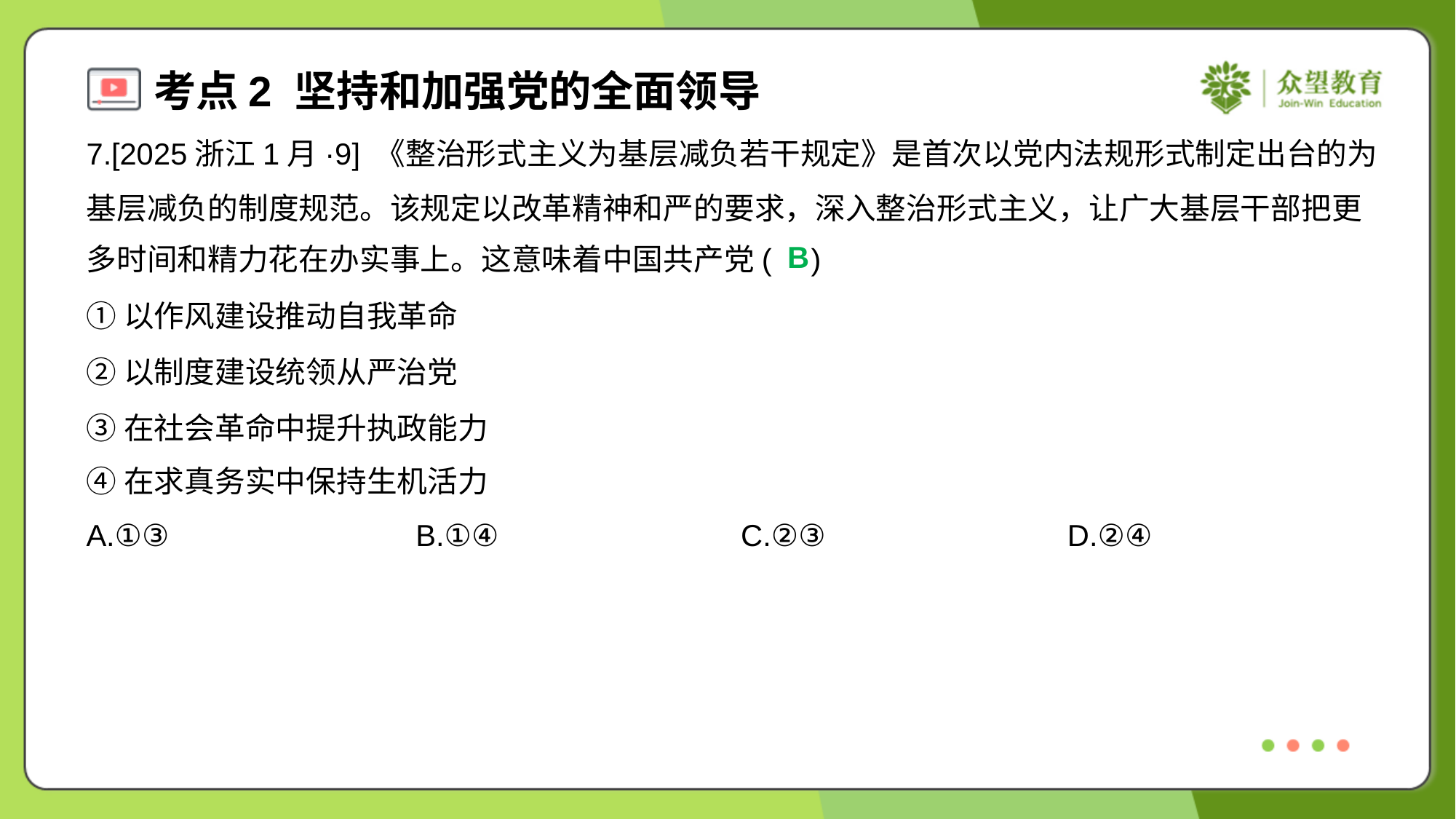

7.[2025浙江1月·9] 《整治形式主义为基层减负若干规定》是首次以党内法规形式制定出台的为
基层减负的制度规范。该规定以改革精神和严的要求，深入整治形式主义，让广大基层干部把更
多时间和精力花在办实事上。这意味着中国共产党(     )
B
①以作风建设推动自我革命
②以制度建设统领从严治党
③在社会革命中提升执政能力
④在求真务实中保持生机活力
A.①③	B.①④	C.②③	D.②④